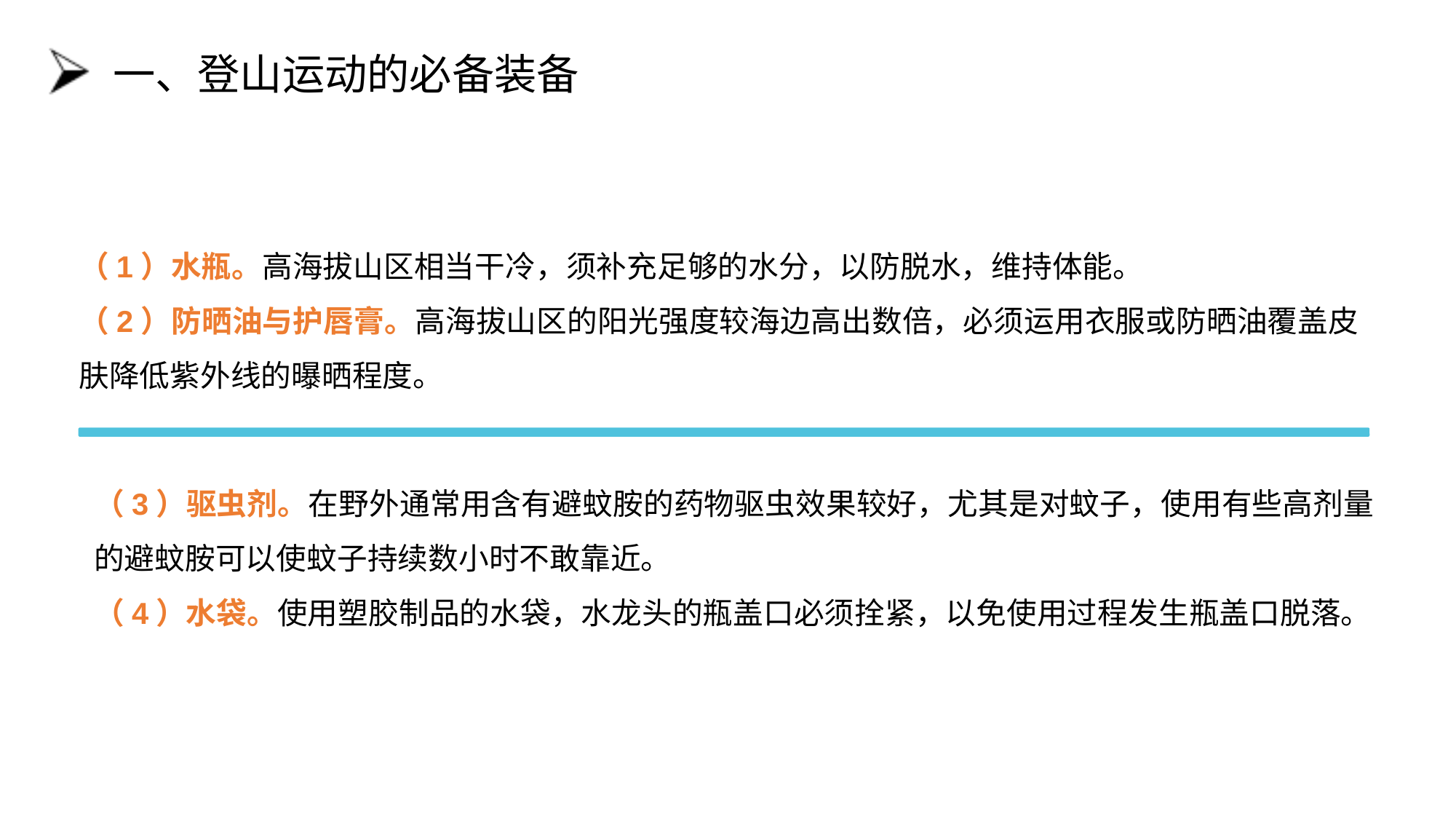

# 一、登山运动的必备装备
（1）水瓶。高海拔山区相当干冷，须补充足够的水分，以防脱水，维持体能。
（2）防晒油与护唇膏。高海拔山区的阳光强度较海边高出数倍，必须运用衣服或防晒油覆盖皮肤降低紫外线的曝晒程度。

（3）驱虫剂。在野外通常用含有避蚊胺的药物驱虫效果较好，尤其是对蚊子，使用有些高剂量的避蚊胺可以使蚊子持续数小时不敢靠近。
（4）水袋。使用塑胶制品的水袋，水龙头的瓶盖口必须拴紧，以免使用过程发生瓶盖口脱落。